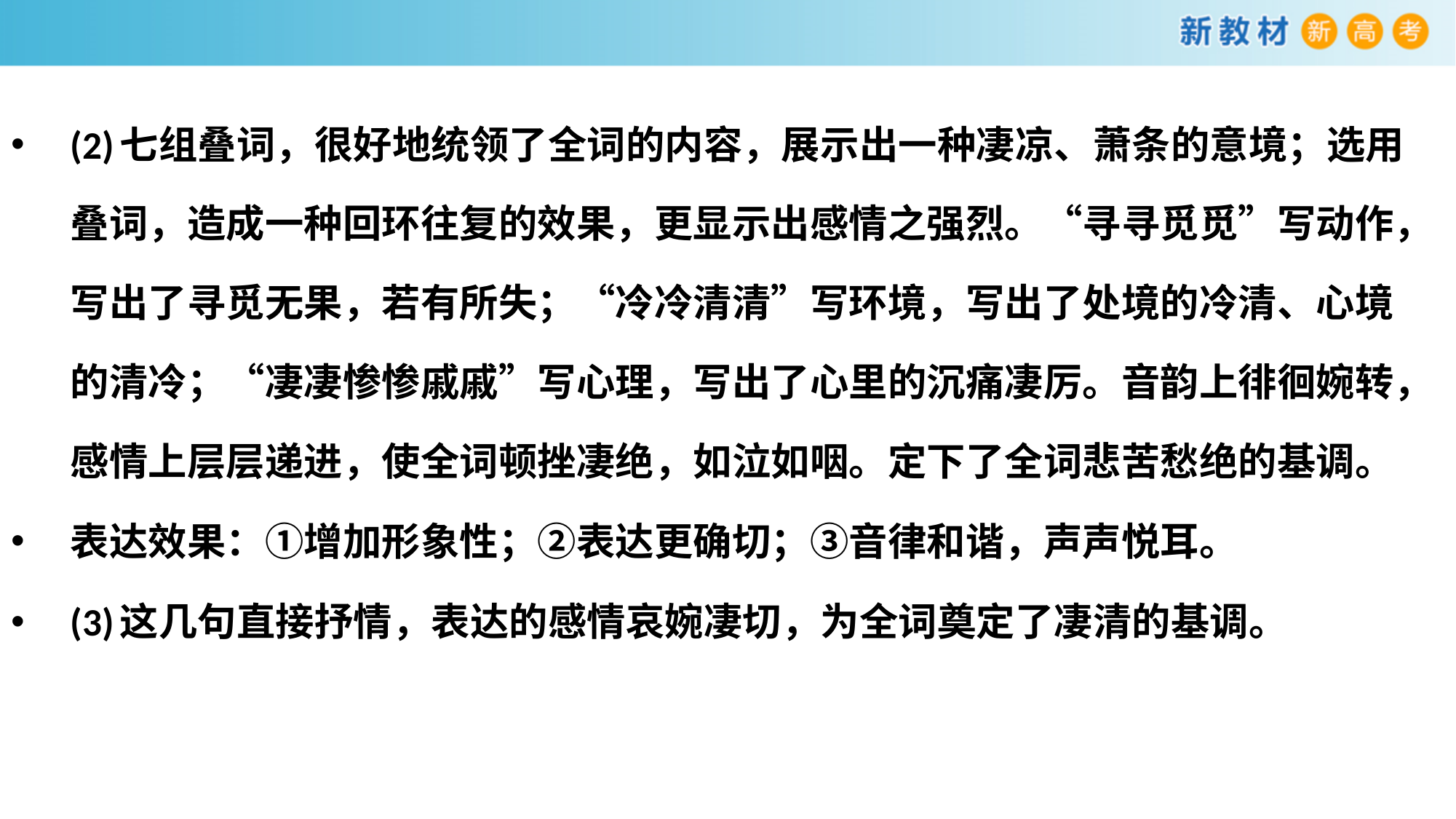

(2)七组叠词，很好地统领了全词的内容，展示出一种凄凉、萧条的意境；选用叠词，造成一种回环往复的效果，更显示出感情之强烈。“寻寻觅觅”写动作，写出了寻觅无果，若有所失；“冷冷清清”写环境，写出了处境的冷清、心境的清冷；“凄凄惨惨戚戚”写心理，写出了心里的沉痛凄厉。音韵上徘徊婉转，感情上层层递进，使全词顿挫凄绝，如泣如咽。定下了全词悲苦愁绝的基调。
表达效果：①增加形象性；②表达更确切；③音律和谐，声声悦耳。
(3)这几句直接抒情，表达的感情哀婉凄切，为全词奠定了凄清的基调。